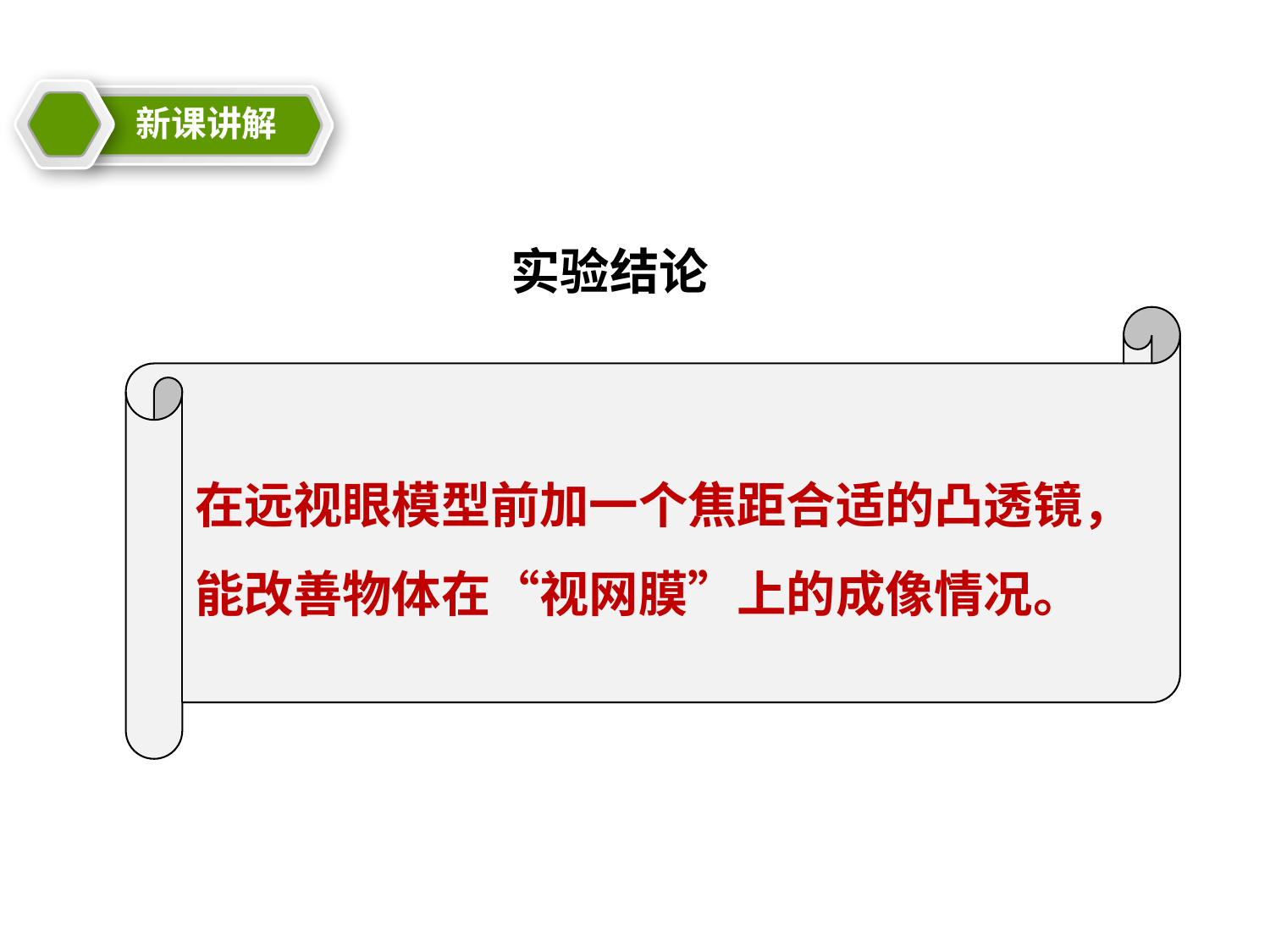

新课讲解
教学目标
实验结论
在远视眼模型前加一个焦距合适的凸透镜，能改善物体在“视网膜”上的成像情况。